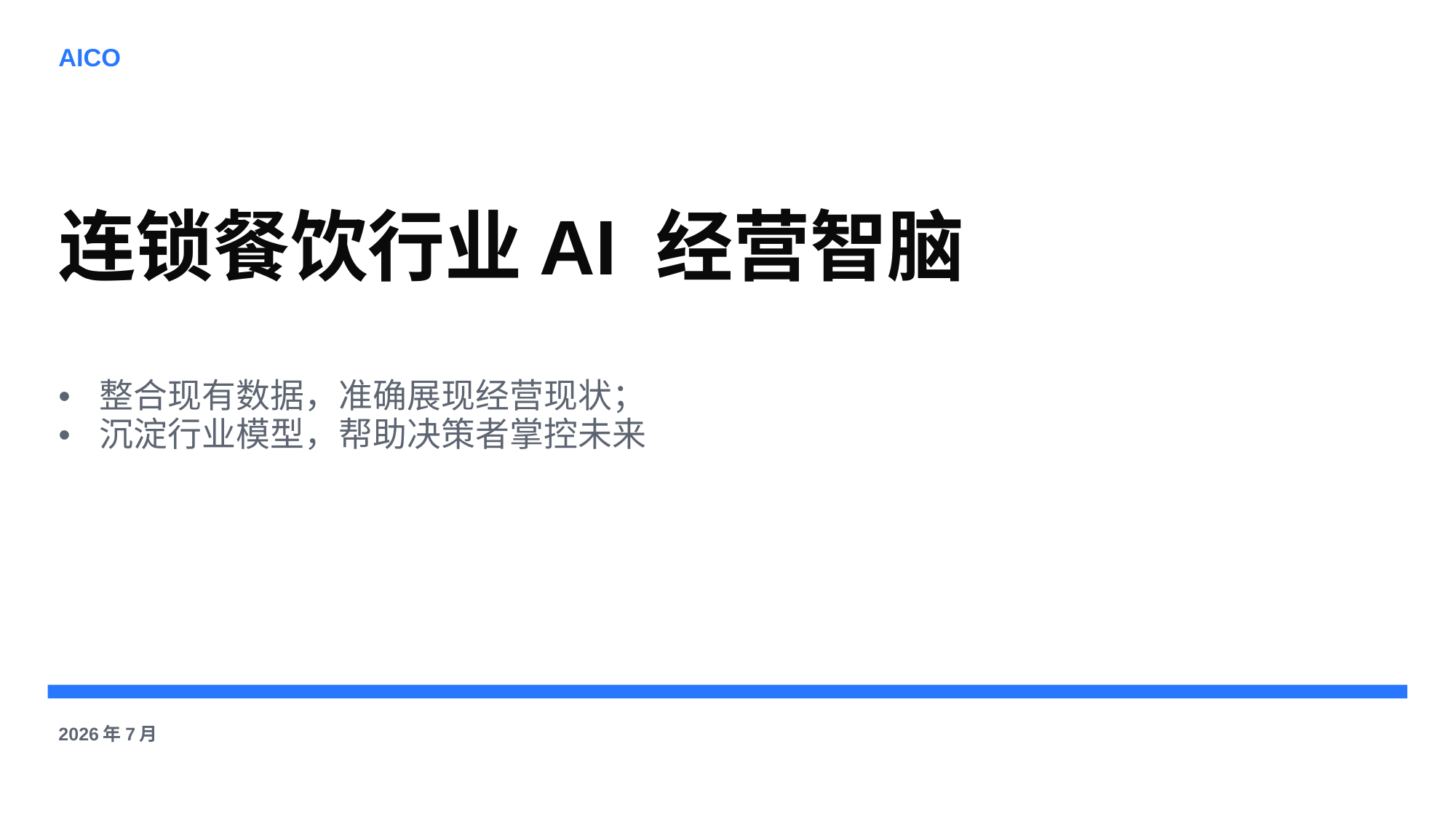

AICO
连锁餐饮行业AI 经营智脑
整合现有数据，准确展现经营现状；
沉淀行业模型，帮助决策者掌控未来

2026年7月